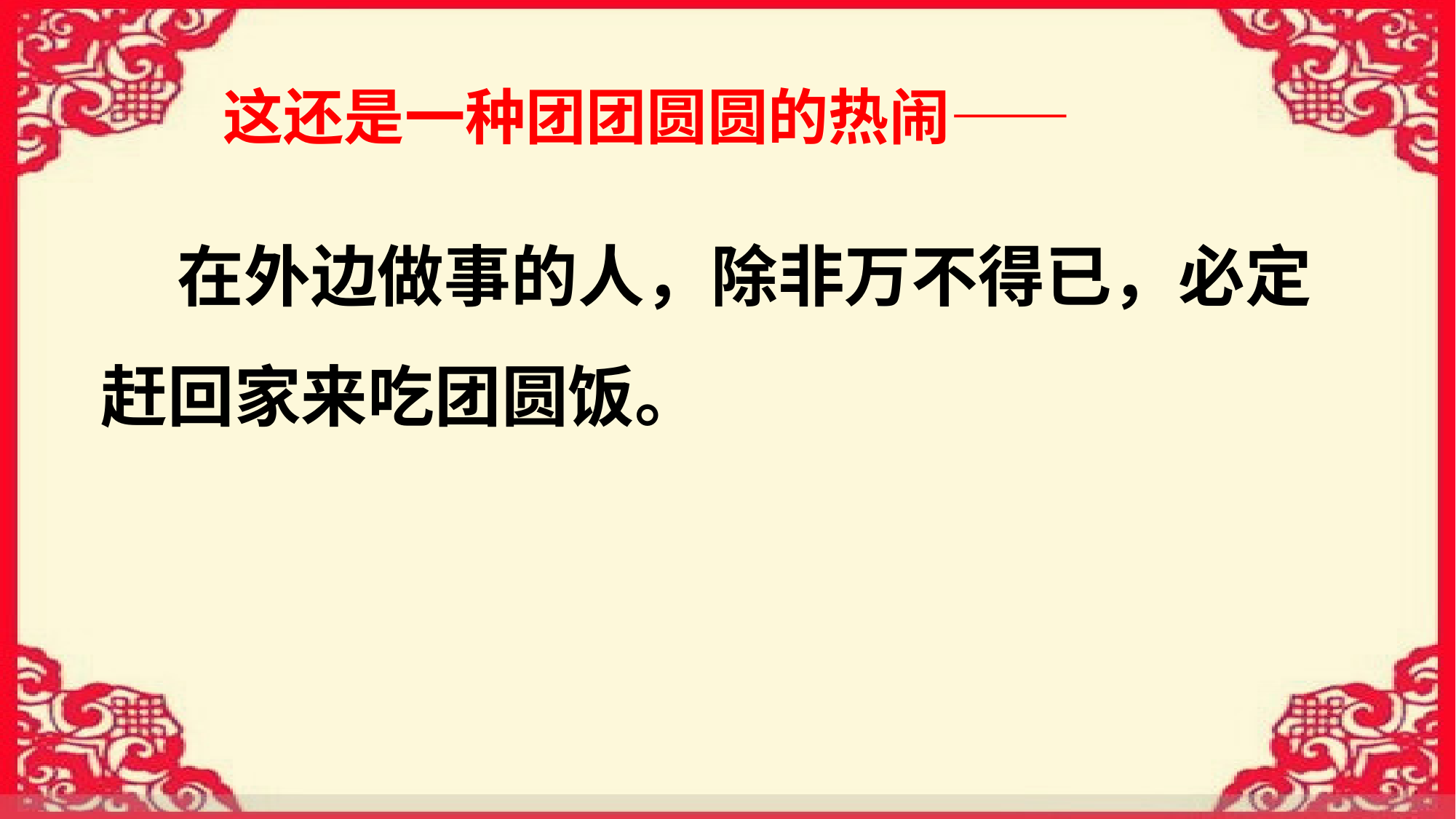

这还是一种团团圆圆的热闹——
    在外边做事的人，除非万不得已，必定赶回家来吃团圆饭。